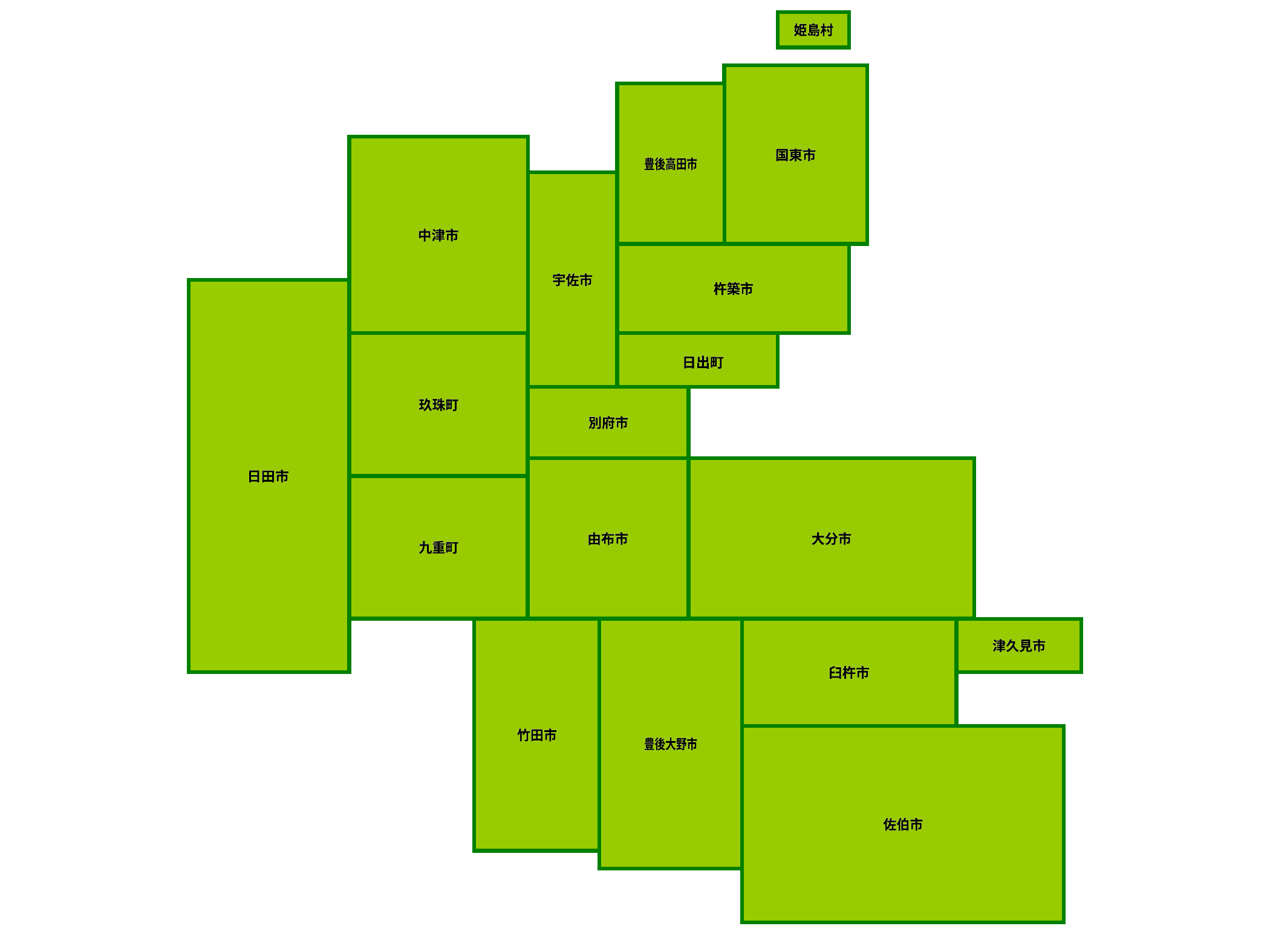

姫島村
姫島村
国東市
国東市
豊後高田市
豊後高田市
中津市
中津市
宇佐市
宇佐市
杵築市
杵築市
日出町
日出町
玖珠町
玖珠町
別府市
別府市
日田市
日田市
由布市
由布市
大分市
大分市
九重町
九重町
津久見市
津久見市
臼杵市
臼杵市
竹田市
竹田市
豊後大野市
豊後大野市
佐伯市
佐伯市